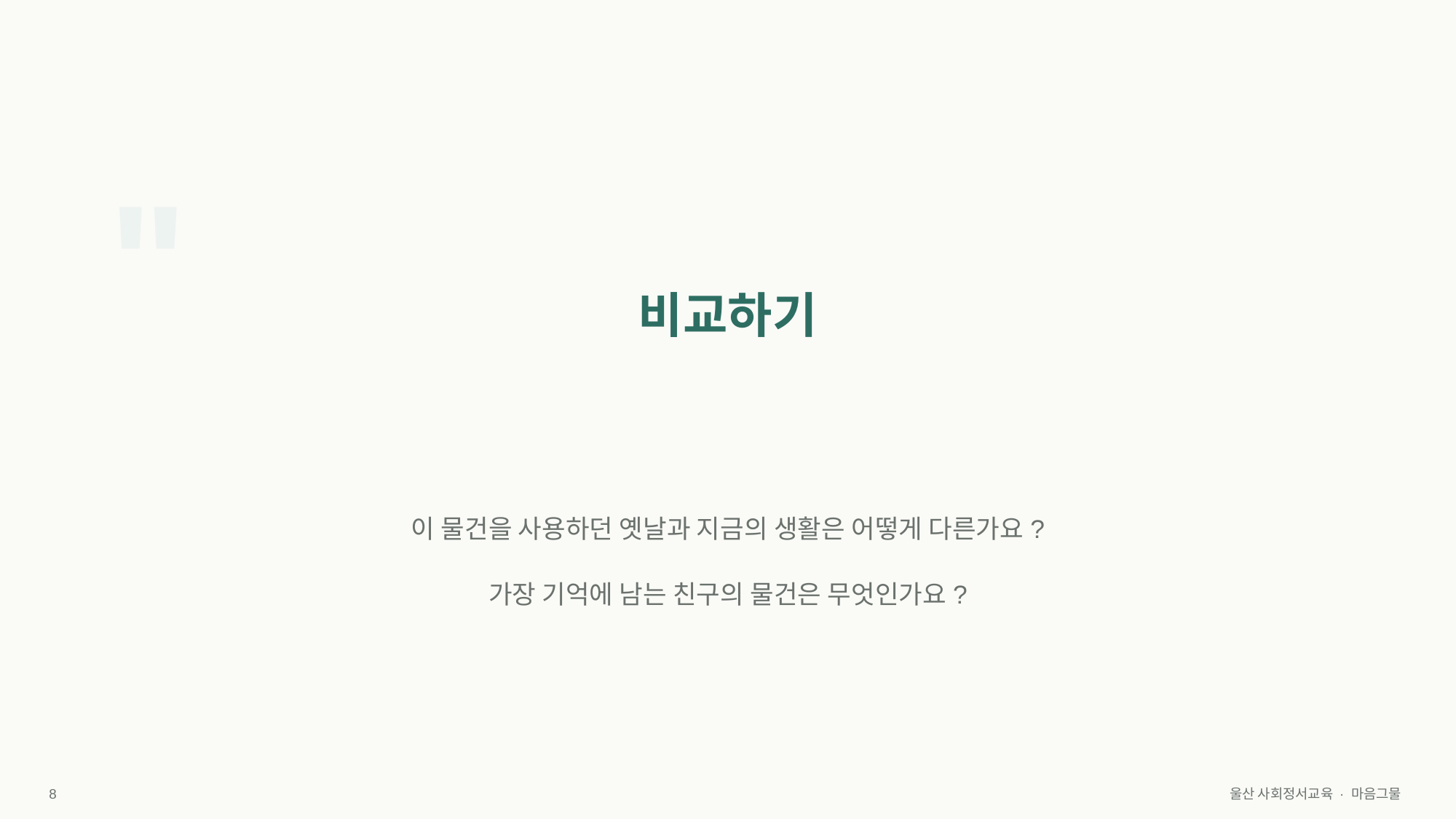

"
비교하기
이 물건을 사용하던 옛날과 지금의 생활은 어떻게 다른가요?
가장 기억에 남는 친구의 물건은 무엇인가요?
8
울산 사회정서교육 · 마음그물